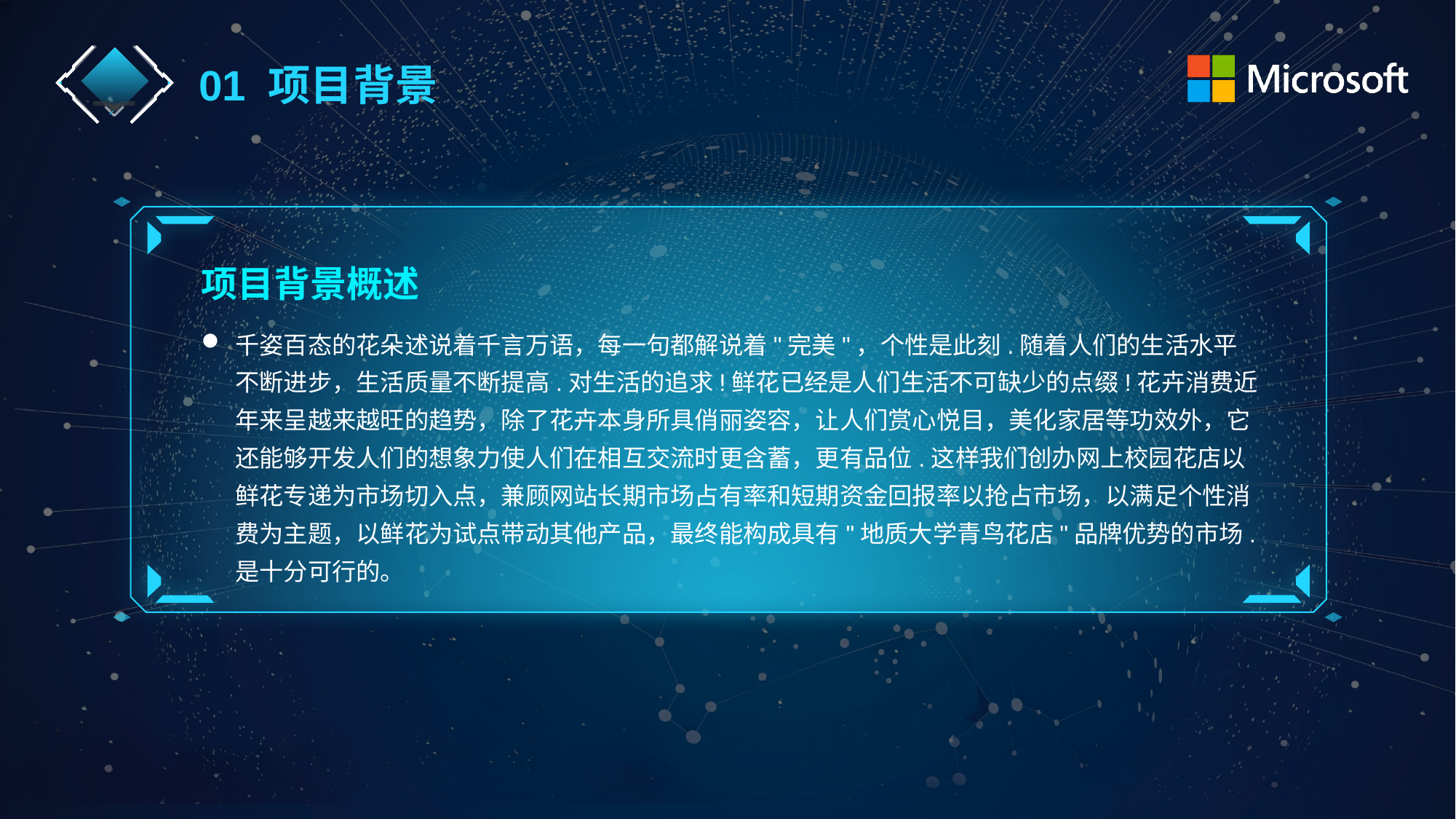

01 项目背景
项目背景概述
千姿百态的花朵述说着千言万语，每一句都解说着"完美"，个性是此刻.随着人们的生活水平不断进步，生活质量不断提高.对生活的追求!鲜花已经是人们生活不可缺少的点缀!花卉消费近年来呈越来越旺的趋势，除了花卉本身所具俏丽姿容，让人们赏心悦目，美化家居等功效外，它还能够开发人们的想象力使人们在相互交流时更含蓄，更有品位.这样我们创办网上校园花店以鲜花专递为市场切入点，兼顾网站长期市场占有率和短期资金回报率以抢占市场，以满足个性消费为主题，以鲜花为试点带动其他产品，最终能构成具有"地质大学青鸟花店"品牌优势的市场.是十分可行的。